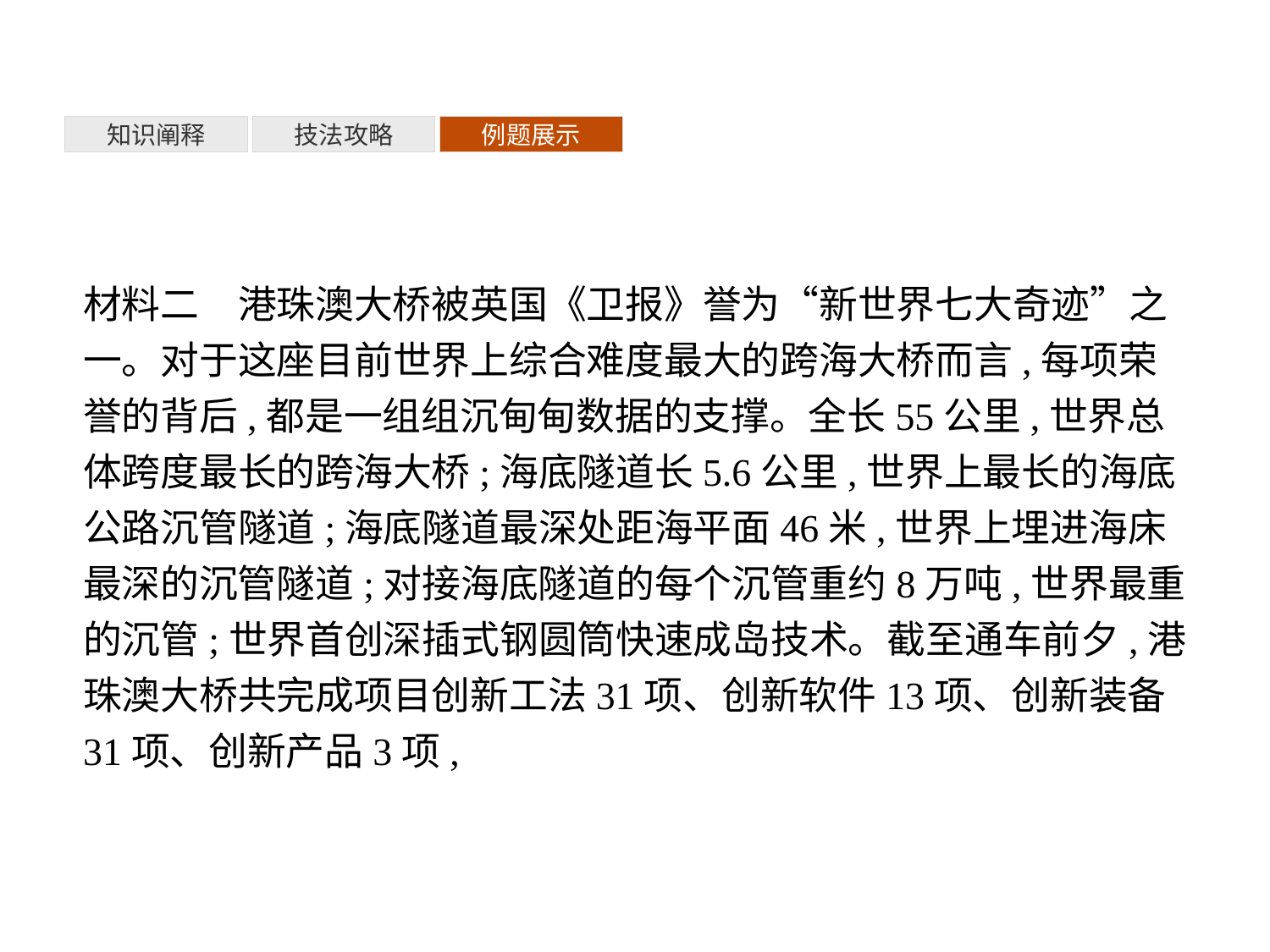

知识阐释
技法攻略
例题展示
材料二　港珠澳大桥被英国《卫报》誉为“新世界七大奇迹”之一。对于这座目前世界上综合难度最大的跨海大桥而言,每项荣誉的背后,都是一组组沉甸甸数据的支撑。全长55公里,世界总体跨度最长的跨海大桥;海底隧道长5.6公里,世界上最长的海底公路沉管隧道;海底隧道最深处距海平面46米,世界上埋进海床最深的沉管隧道;对接海底隧道的每个沉管重约8万吨,世界最重的沉管;世界首创深插式钢圆筒快速成岛技术。截至通车前夕,港珠澳大桥共完成项目创新工法31项、创新软件13项、创新装备31项、创新产品3项,